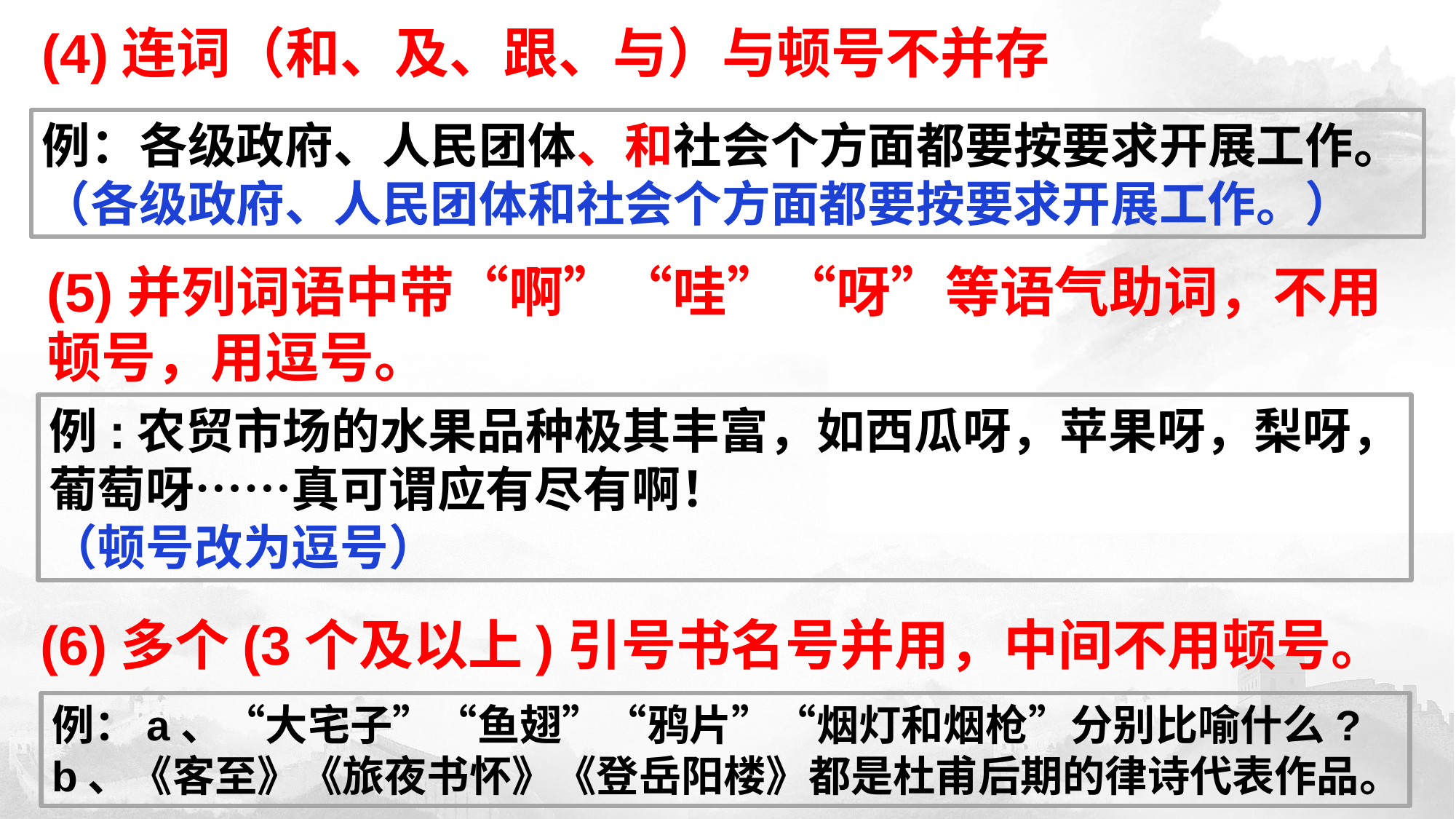

(4)连词（和、及、跟、与）与顿号不并存
例：各级政府、人民团体、和社会个方面都要按要求开展工作。
（各级政府、人民团体和社会个方面都要按要求开展工作。）
(5)并列词语中带“啊”“哇”“呀”等语气助词，不用顿号，用逗号。
例:农贸市场的水果品种极其丰富，如西瓜呀，苹果呀，梨呀，葡萄呀……真可谓应有尽有啊！
（顿号改为逗号）
(6)多个(3个及以上)引号书名号并用，中间不用顿号。
例：a、“大宅子”“鱼翅”“鸦片”“烟灯和烟枪”分别比喻什么?
b、《客至》《旅夜书怀》《登岳阳楼》都是杜甫后期的律诗代表作品。